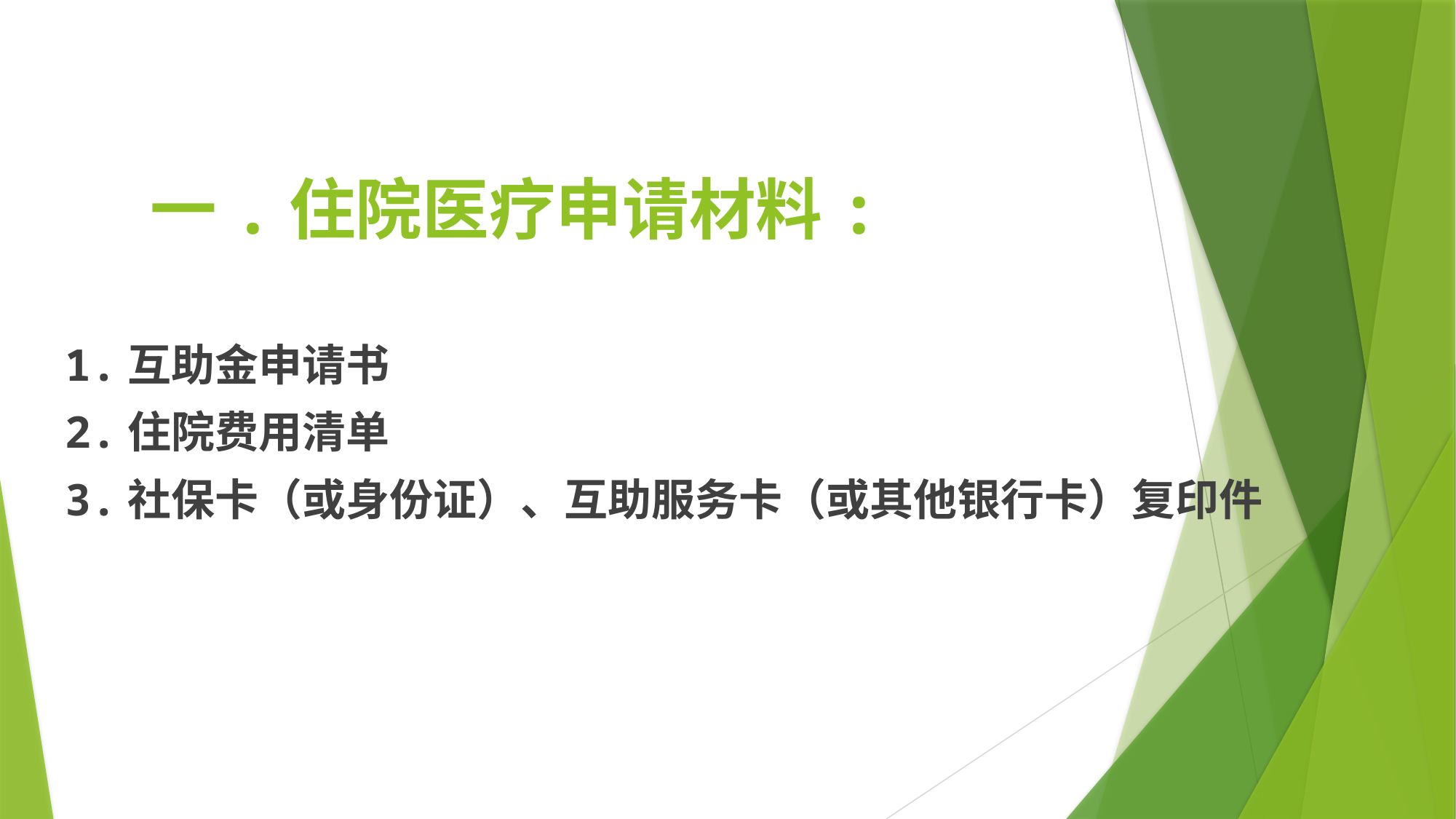

# 一.住院医疗申请材料:
1.互助金申请书
2.住院费用清单
3.社保卡（或身份证）、互助服务卡（或其他银行卡）复印件